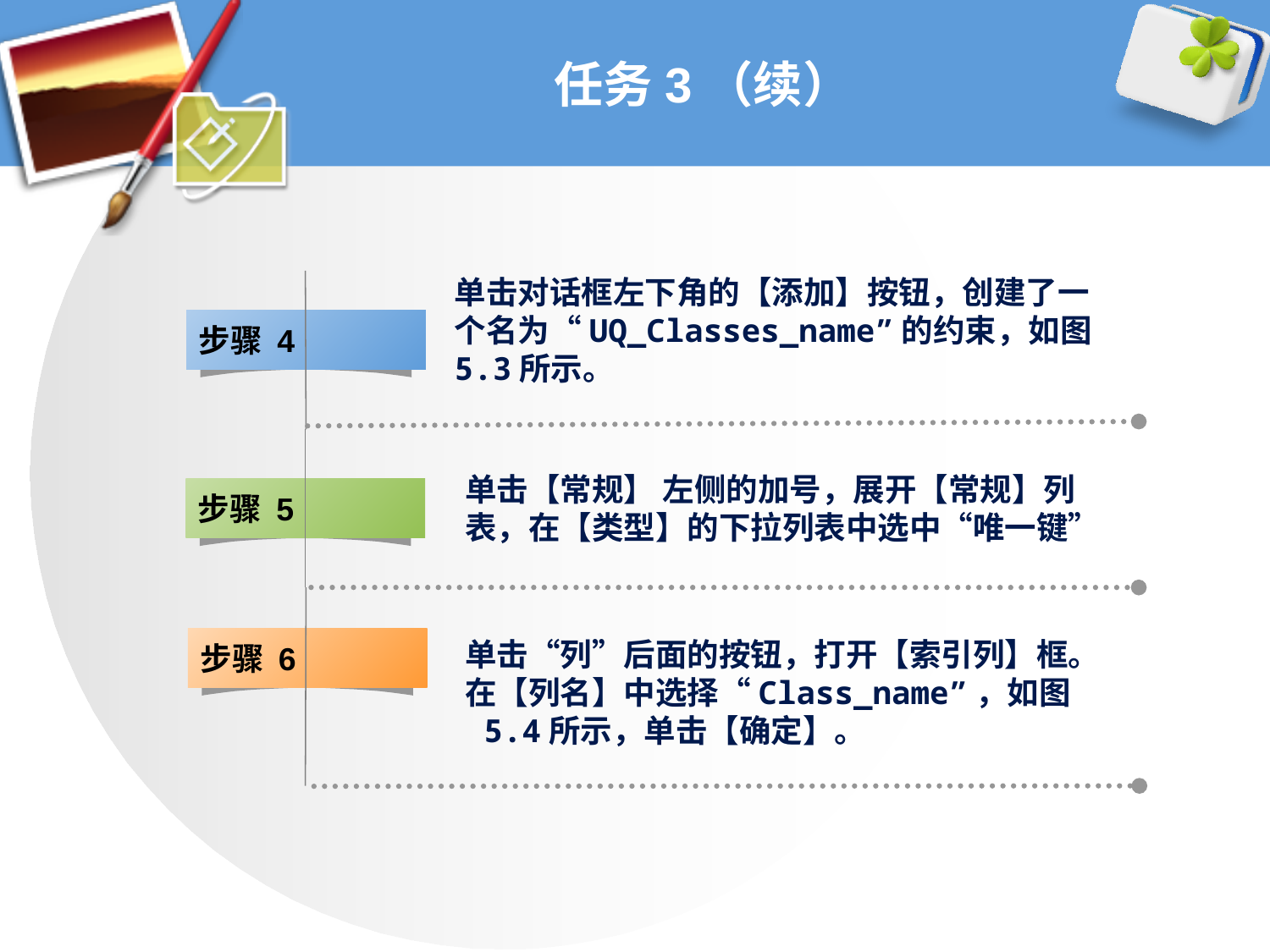

# 任务3（续）
单击对话框左下角的【添加】按钮，创建了一个名为“UQ_Classes_name”的约束，如图5.3所示。
步骤 4

单击【常规】 左侧的加号，展开【常规】列
表，在【类型】的下拉列表中选中“唯一键”
步骤 5

步骤 6

单击“列”后面的按钮，打开【索引列】框。在【列名】中选择“Class_name”，如图
 5.4所示，单击【确定】。